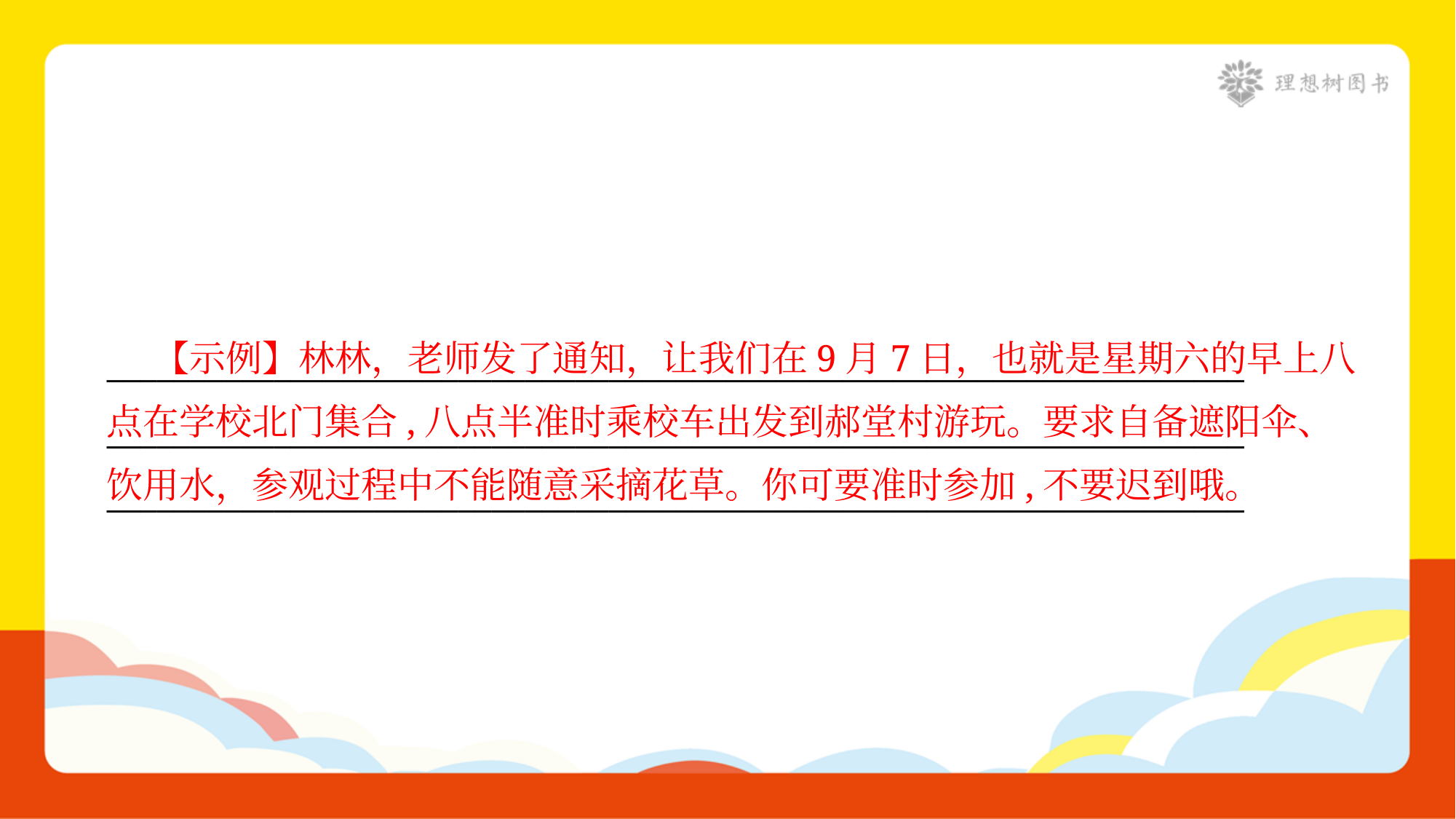

【示例】林林，老师发了通知，让我们在9月7日，也就是星期六的早上八
点在学校北门集合,八点半准时乘校车出发到郝堂村游玩。要求自备遮阳伞、
饮用水，参观过程中不能随意采摘花草。你可要准时参加,不要迟到哦。
____________________________________________________________________
____________________________________________________________________
____________________________________________________________________